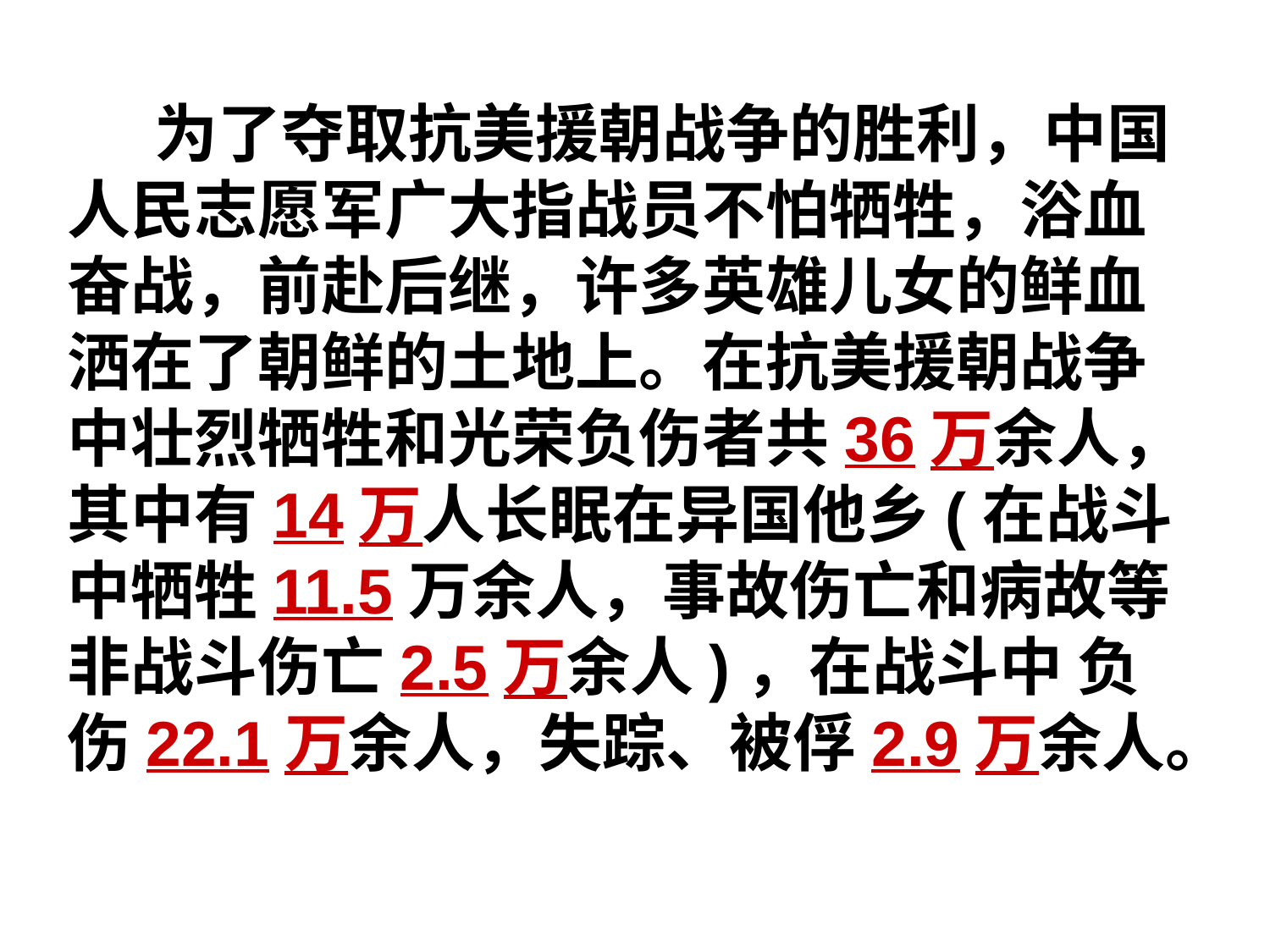

为了夺取抗美援朝战争的胜利，中国人民志愿军广大指战员不怕牺牲，浴血奋战，前赴后继，许多英雄儿女的鲜血洒在了朝鲜的土地上。在抗美援朝战争中壮烈牺牲和光荣负伤者共36万余人，其中有14万人长眠在异国他乡(在战斗中牺牲11.5万余人，事故伤亡和病故等非战斗伤亡2.5万余人)，在战斗中 负伤22.1万余人，失踪、被俘2.9万余人。